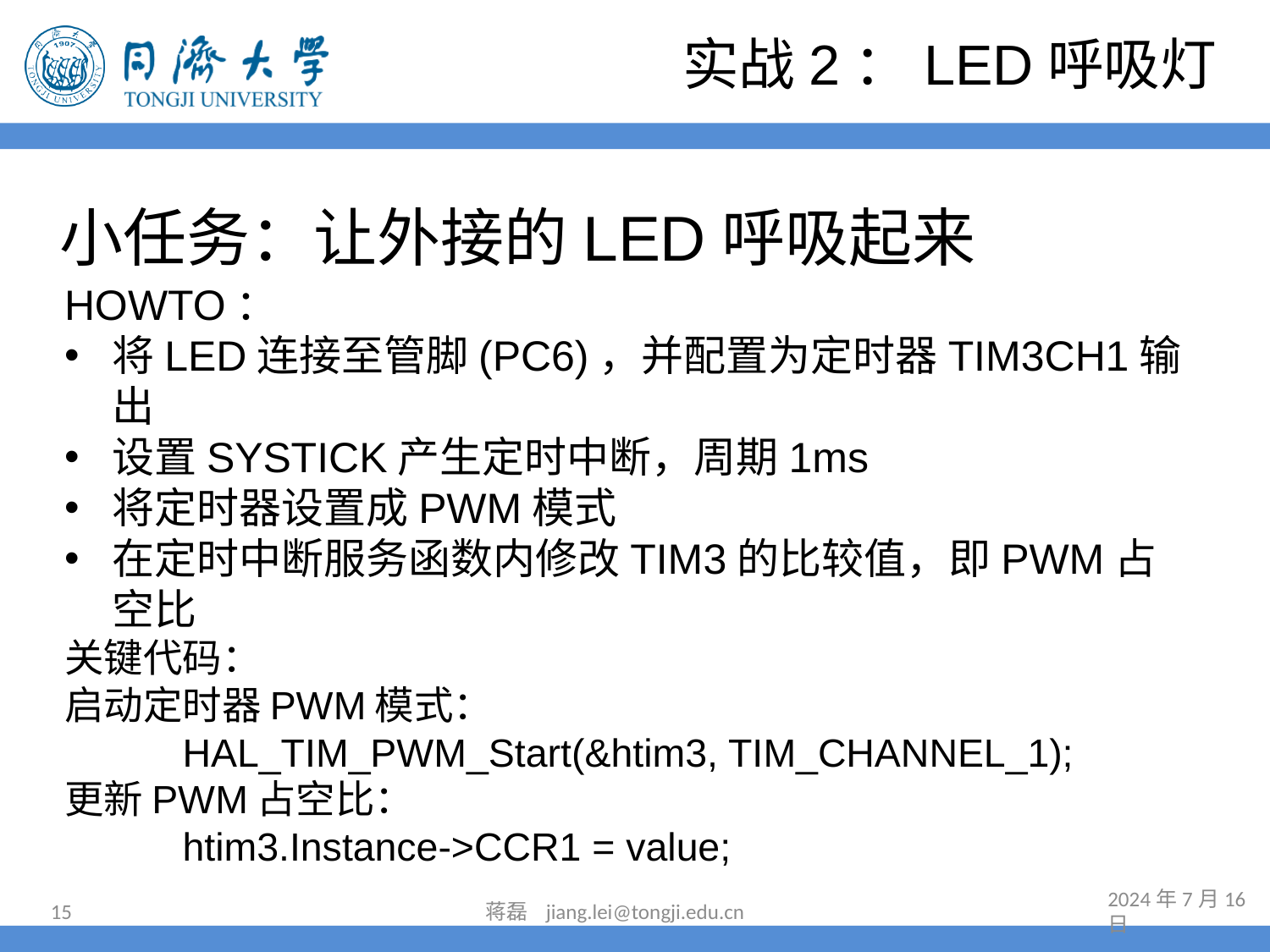

实战2：LED呼吸灯
# 小任务：让外接的LED呼吸起来
HOWTO：
将LED连接至管脚(PC6)，并配置为定时器TIM3CH1输出
设置SYSTICK产生定时中断，周期1ms
将定时器设置成PWM模式
在定时中断服务函数内修改TIM3的比较值，即PWM占空比
关键代码：
启动定时器PWM模式：
	HAL_TIM_PWM_Start(&htim3, TIM_CHANNEL_1);
更新PWM占空比：
	htim3.Instance->CCR1 = value;
15
蒋磊  jiang.lei@tongji.edu.cn
2024年7月16日